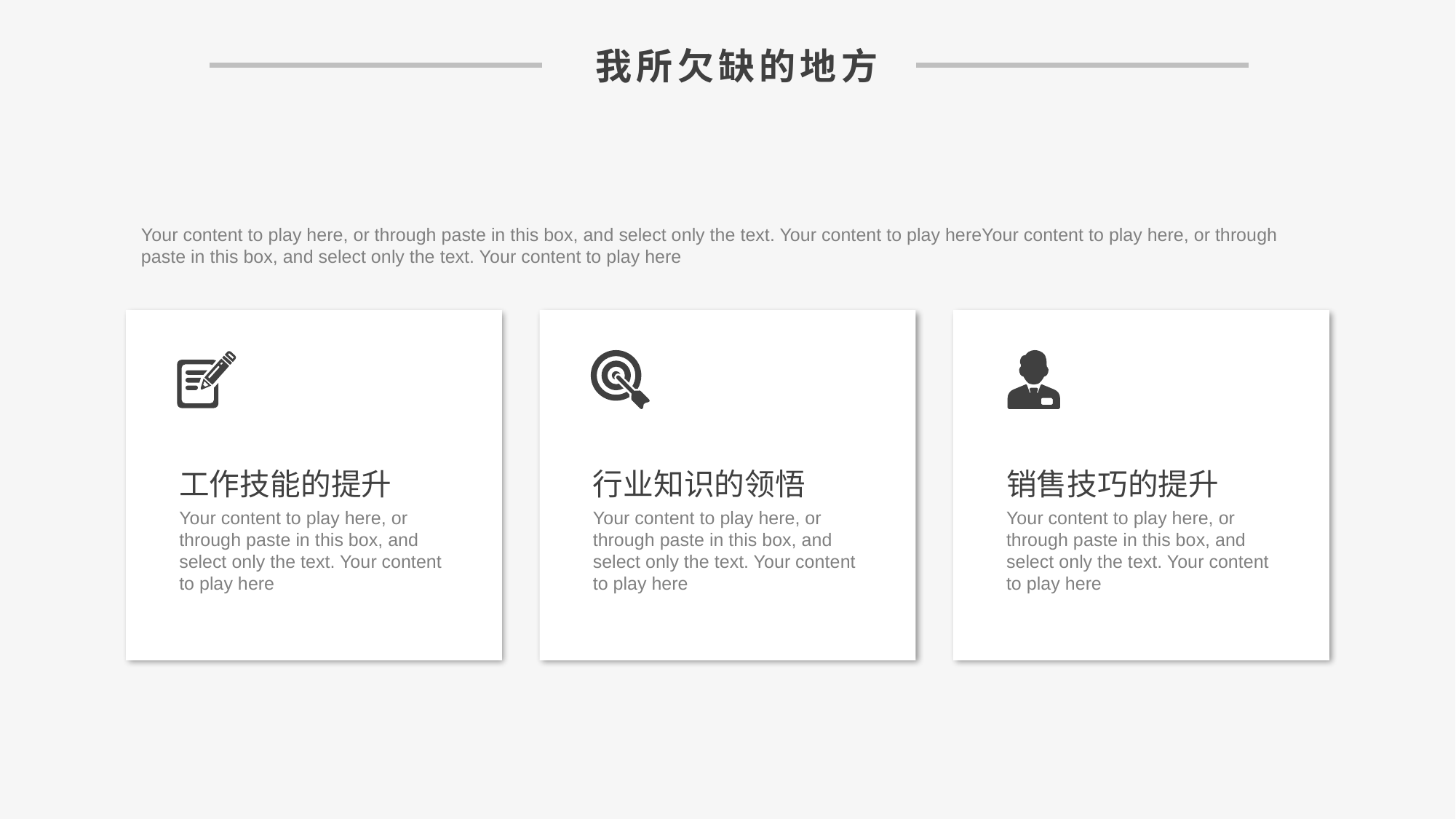

我所欠缺的地方
Your content to play here, or through paste in this box, and select only the text. Your content to play hereYour content to play here, or through paste in this box, and select only the text. Your content to play here

工作技能的提升
Your content to play here, or through paste in this box, and select only the text. Your content to play here

行业知识的领悟
Your content to play here, or through paste in this box, and select only the text. Your content to play here

销售技巧的提升
Your content to play here, or through paste in this box, and select only the text. Your content to play here